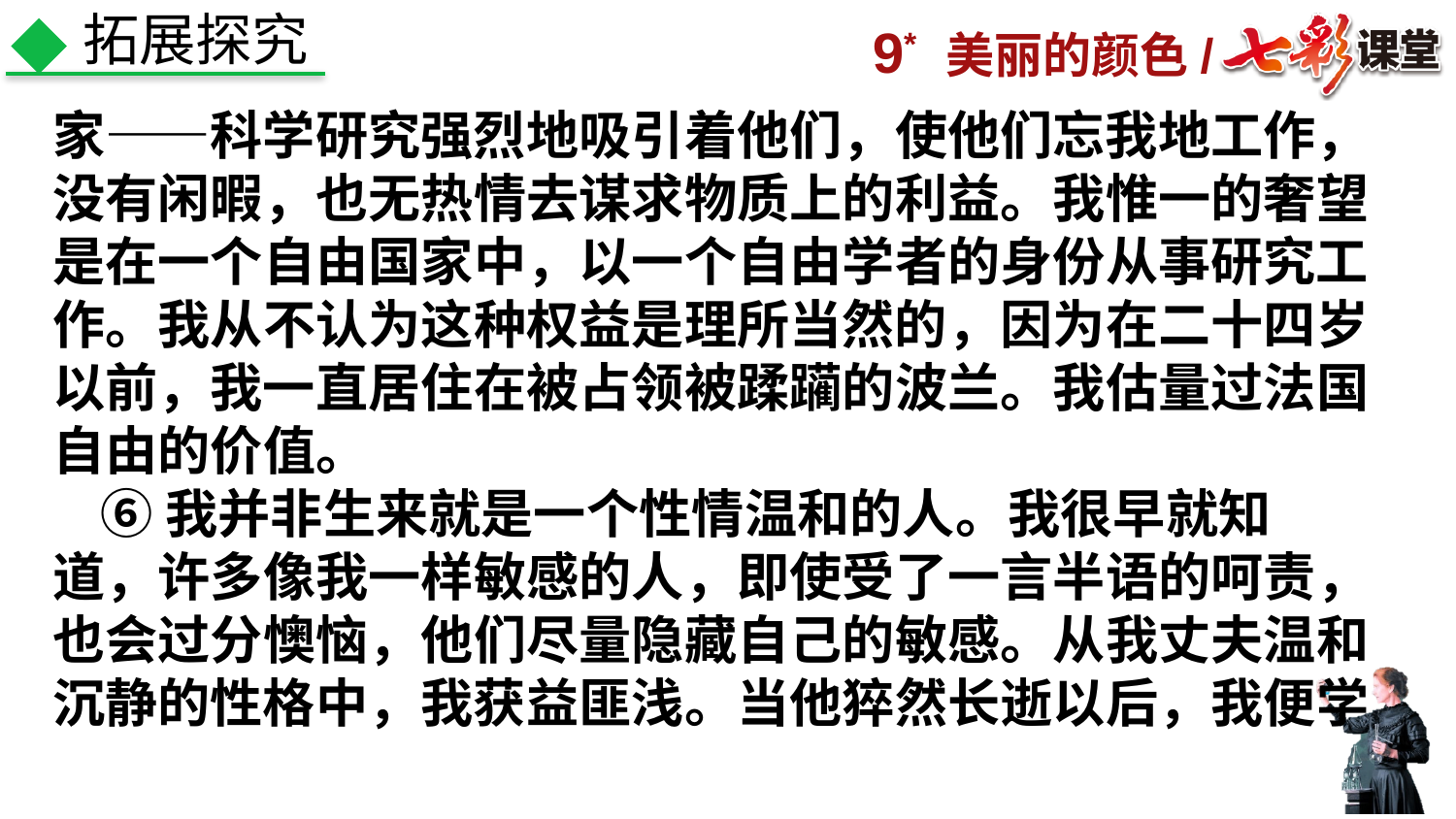

拓展探究

家——科学研究强烈地吸引着他们，使他们忘我地工作，没有闲暇，也无热情去谋求物质上的利益。我惟一的奢望是在一个自由国家中，以一个自由学者的身份从事研究工作。我从不认为这种权益是理所当然的，因为在二十四岁以前，我一直居住在被占领被蹂躏的波兰。我估量过法国自由的价值。
    ⑥我并非生来就是一个性情温和的人。我很早就知
道，许多像我一样敏感的人，即使受了一言半语的呵责，也会过分懊恼，他们尽量隐藏自己的敏感。从我丈夫温和沉静的性格中，我获益匪浅。当他猝然长逝以后，我便学